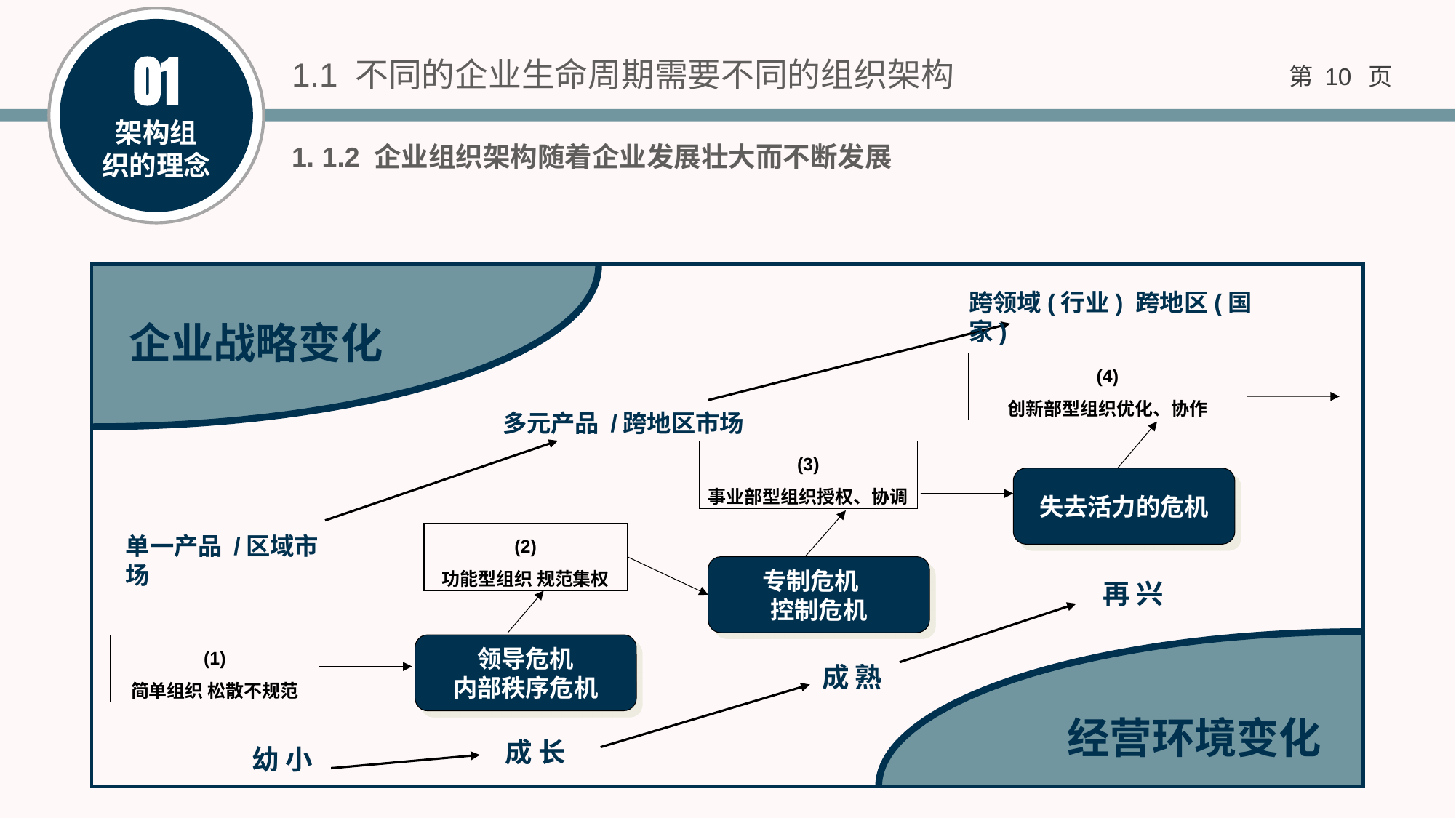

1.1 不同的企业生命周期需要不同的组织架构

1. 1.2 企业组织架构随着企业发展壮大而不断发展

跨领域(行业) 跨地区(国家)
企业战略变化

(4)
创新部型组织优化、协作

多元产品 /跨地区市场

(3)
事业部型组织授权、协调
失去活力的危机

(2)
功能型组织 规范集权
单一产品 /区域市场
专制危机
控制危机
再 兴

(1)
简单组织 松散不规范
领导危机
内部秩序危机
成 熟

经营环境变化
成 长
幼 小